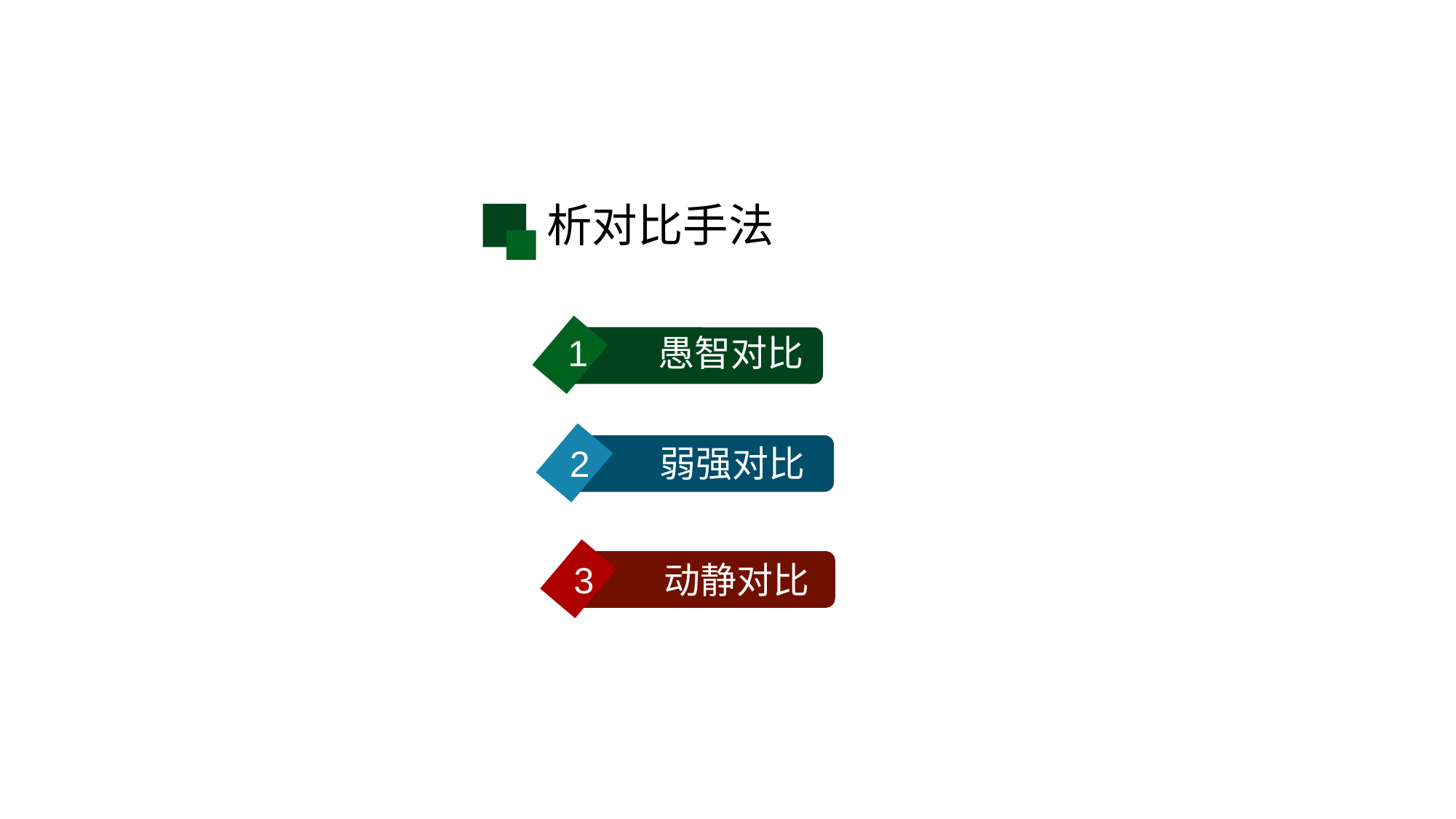

析对比手法

1      愚智对比

2      弱强对比

3      动静对比